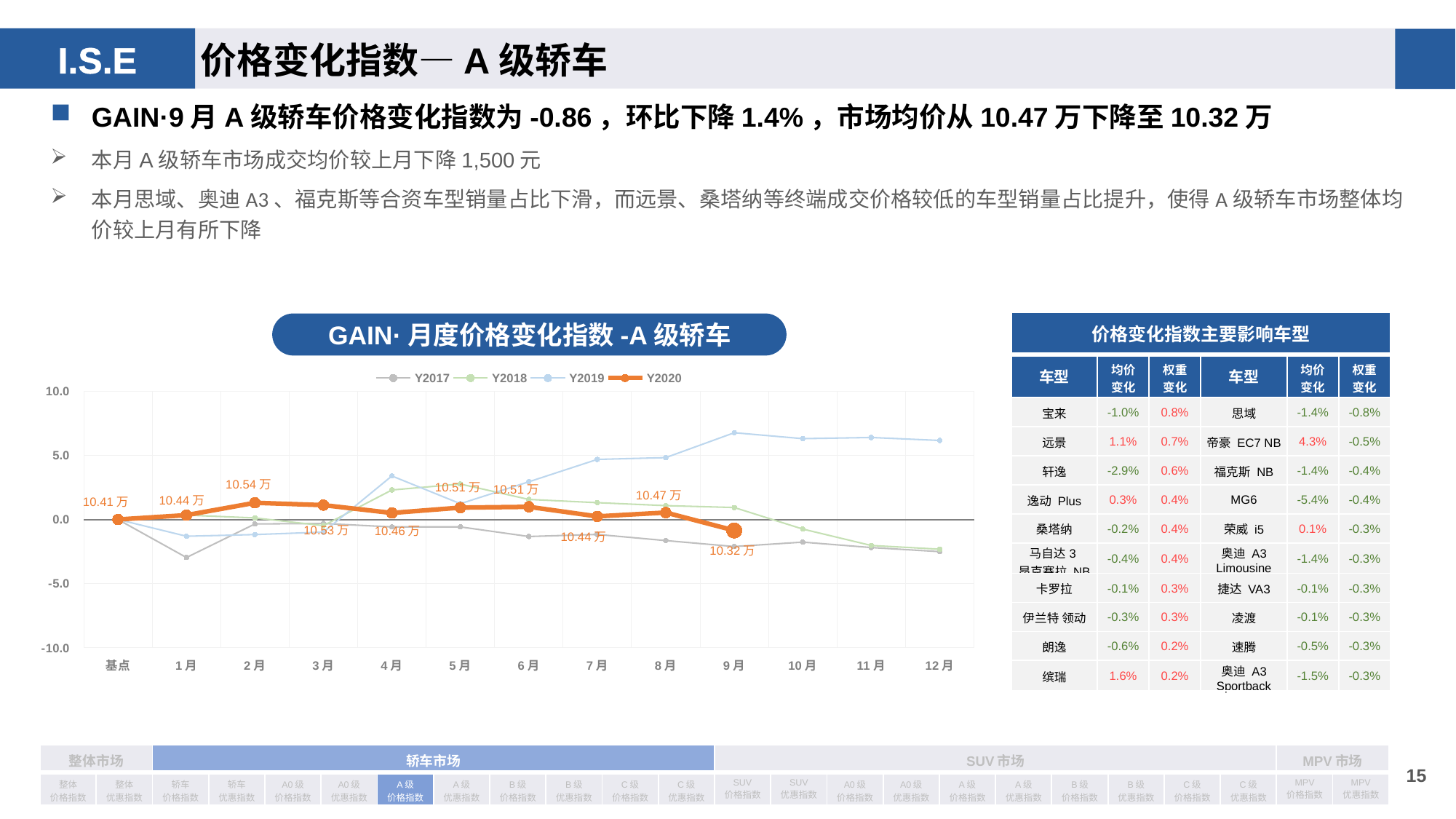

价格变化指数—A级轿车
GAIN·9月A级轿车价格变化指数为-0.86，环比下降1.4%，市场均价从10.47万下降至10.32万
本月A级轿车市场成交均价较上月下降1,500元
本月思域、奥迪A3、福克斯等合资车型销量占比下滑，而远景、桑塔纳等终端成交价格较低的车型销量占比提升，使得A级轿车市场整体均价较上月有所下降
| 价格变化指数主要影响车型 |  |  |  |  |  |
| --- | --- | --- | --- | --- | --- |
| 车型 | 均价 变化 | 权重 变化 | 车型 | 均价 变化 | 权重变化 |
| 宝来 | -1.0% | 0.8% | 思域 | -1.4% | -0.8% |
| 远景 | 1.1% | 0.7% | 帝豪 EC7 NB | 4.3% | -0.5% |
| 轩逸 | -2.9% | 0.6% | 福克斯 NB | -1.4% | -0.4% |
| 逸动 Plus | 0.3% | 0.4% | MG6 | -5.4% | -0.4% |
| 桑塔纳 | -0.2% | 0.4% | 荣威 i5 | 0.1% | -0.3% |
| 马自达3 昂克赛拉 NB | -0.4% | 0.4% | 奥迪 A3 Limousine | -1.4% | -0.3% |
| 卡罗拉 | -0.1% | 0.3% | 捷达 VA3 | -0.1% | -0.3% |
| 伊兰特 领动 | -0.3% | 0.3% | 凌渡 | -0.1% | -0.3% |
| 朗逸 | -0.6% | 0.2% | 速腾 | -0.5% | -0.3% |
| 缤瑞 | 1.6% | 0.2% | 奥迪 A3 Sportback | -1.5% | -0.3% |
GAIN·月度价格变化指数-A级轿车

### Chart

| Category | Y2017 | Y2018 | Y2019 | Y2020 |
|---|---|---|---|---|
| 基点 | 0.0 | 0.0 | 0.0 | 0.0 |
| 1月 | -2.97 | 0.34 | -1.31 | 0.34 |
| 2月 | -0.35 | 0.12 | -1.18 | 1.3 |
| 3月 | -0.31 | -0.48 | -0.99 | 1.12 |
| 4月 | -0.58 | 2.3 | 3.39 | 0.507956153279387 |
| 5月 | -0.58 | 2.76 | 1.23 | 0.9255180718326539 |
| 6月 | -1.33 | 1.56 | 2.94 | 0.9853679268437388 |
| 7月 | -1.17 | 1.31 | 4.68 | 0.24 |
| 8月 | -1.65 | 1.08 | 4.82 | 0.54 |
| 9月 | -2.11 | 0.93 | 6.76 | -0.86 |
| 10月 | -1.77 | -0.75 | 6.3 | None |
| 11月 | -2.19 | -2.03 | 6.39 | None |
| 12月 | -2.51 | -2.32 | 6.16 | None |
| 整体市场 |  | 轿车市场 |  |  |  |  |  |  |  |  |  | SUV市场 |  |  |  |  |  |  |  |  |  | MPV市场 |  |
| --- | --- | --- | --- | --- | --- | --- | --- | --- | --- | --- | --- | --- | --- | --- | --- | --- | --- | --- | --- | --- | --- | --- | --- |
| 整体 价格指数 | 整体 优惠指数 | 轿车 价格指数 | 轿车 优惠指数 | A0级 价格指数 | A0级 优惠指数 | A级 价格指数 | A级 优惠指数 | B级 价格指数 | B级 优惠指数 | C级 价格指数 | C级 优惠指数 | SUV 价格指数 | SUV 优惠指数 | A0级 价格指数 | A0级 优惠指数 | A级 价格指数 | A级 优惠指数 | B级 价格指数 | B级 优惠指数 | C级 价格指数 | C级 优惠指数 | MPV 价格指数 | MPV 优惠指数 |
15